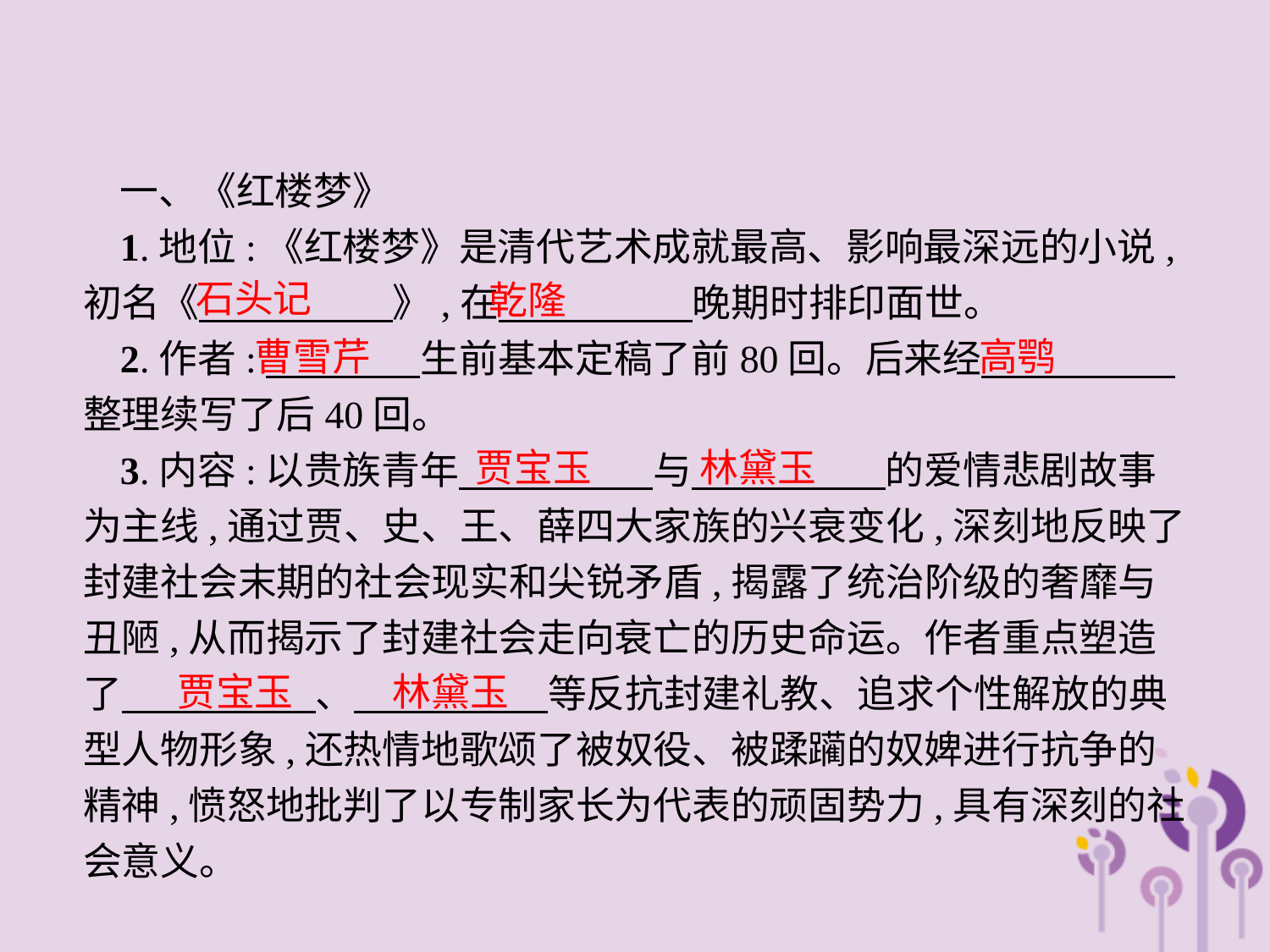

一、《红楼梦》
1.地位:《红楼梦》是清代艺术成就最高、影响最深远的小说,初名《　　　　　》,在　　　　　晚期时排印面世。
2.作者:　　　　生前基本定稿了前80回。后来经　　　　　整理续写了后40回。
3.内容:以贵族青年　　　　　与　　　　　的爱情悲剧故事为主线,通过贾、史、王、薛四大家族的兴衰变化,深刻地反映了封建社会末期的社会现实和尖锐矛盾,揭露了统治阶级的奢靡与丑陋,从而揭示了封建社会走向衰亡的历史命运。作者重点塑造了　　　　　、　　　　　等反抗封建礼教、追求个性解放的典型人物形象,还热情地歌颂了被奴役、被蹂躏的奴婢进行抗争的精神,愤怒地批判了以专制家长为代表的顽固势力,具有深刻的社会意义。
石头记
乾隆
曹雪芹
高鹗
贾宝玉　        林黛玉
贾宝玉　       林黛玉